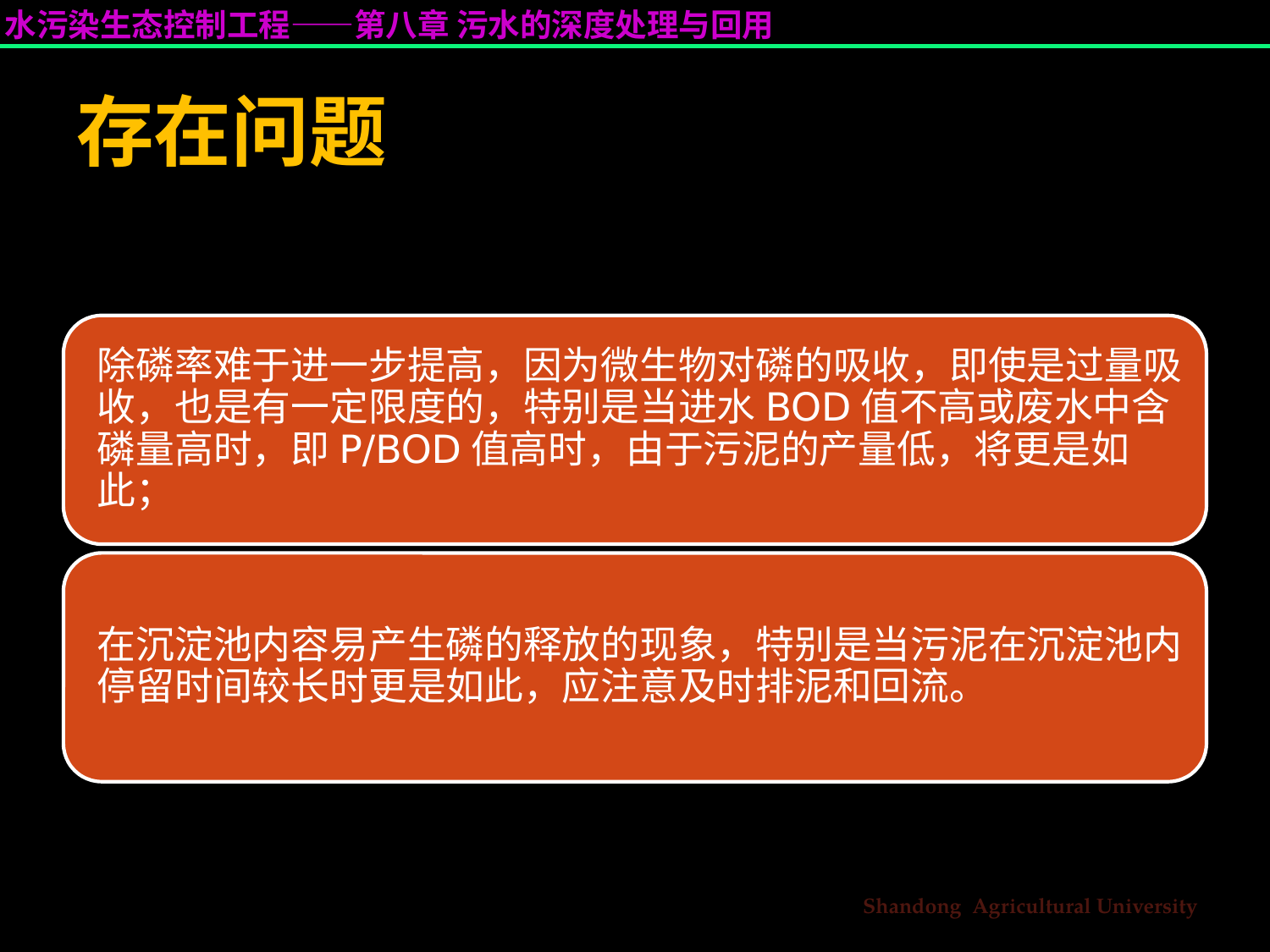

# 存在问题
除磷率难于进一步提高，因为微生物对磷的吸收，即使是过量吸收，也是有一定限度的，特别是当进水BOD值不高或废水中含磷量高时，即P/BOD值高时，由于污泥的产量低，将更是如此；
在沉淀池内容易产生磷的释放的现象，特别是当污泥在沉淀池内停留时间较长时更是如此，应注意及时排泥和回流。